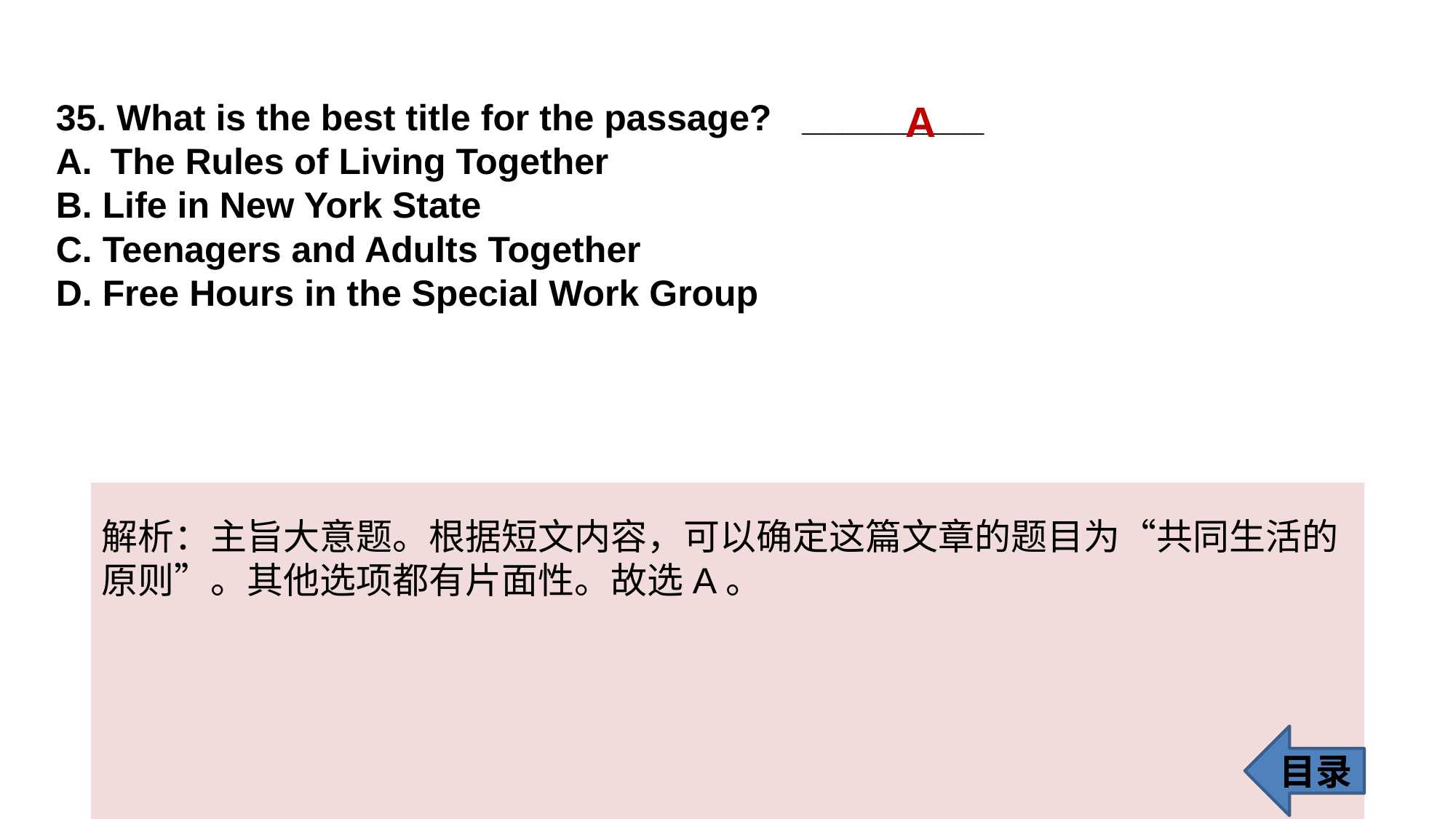

35. What is the best title for the passage?   _________
The Rules of Living Together
B. Life in New York State
C. Teenagers and Adults Together
D. Free Hours in the Special Work Group
A

解析：主旨大意题。根据短文内容，可以确定这篇文章的题目为“共同生活的
原则”。其他选项都有片面性。故选A。
目录
36